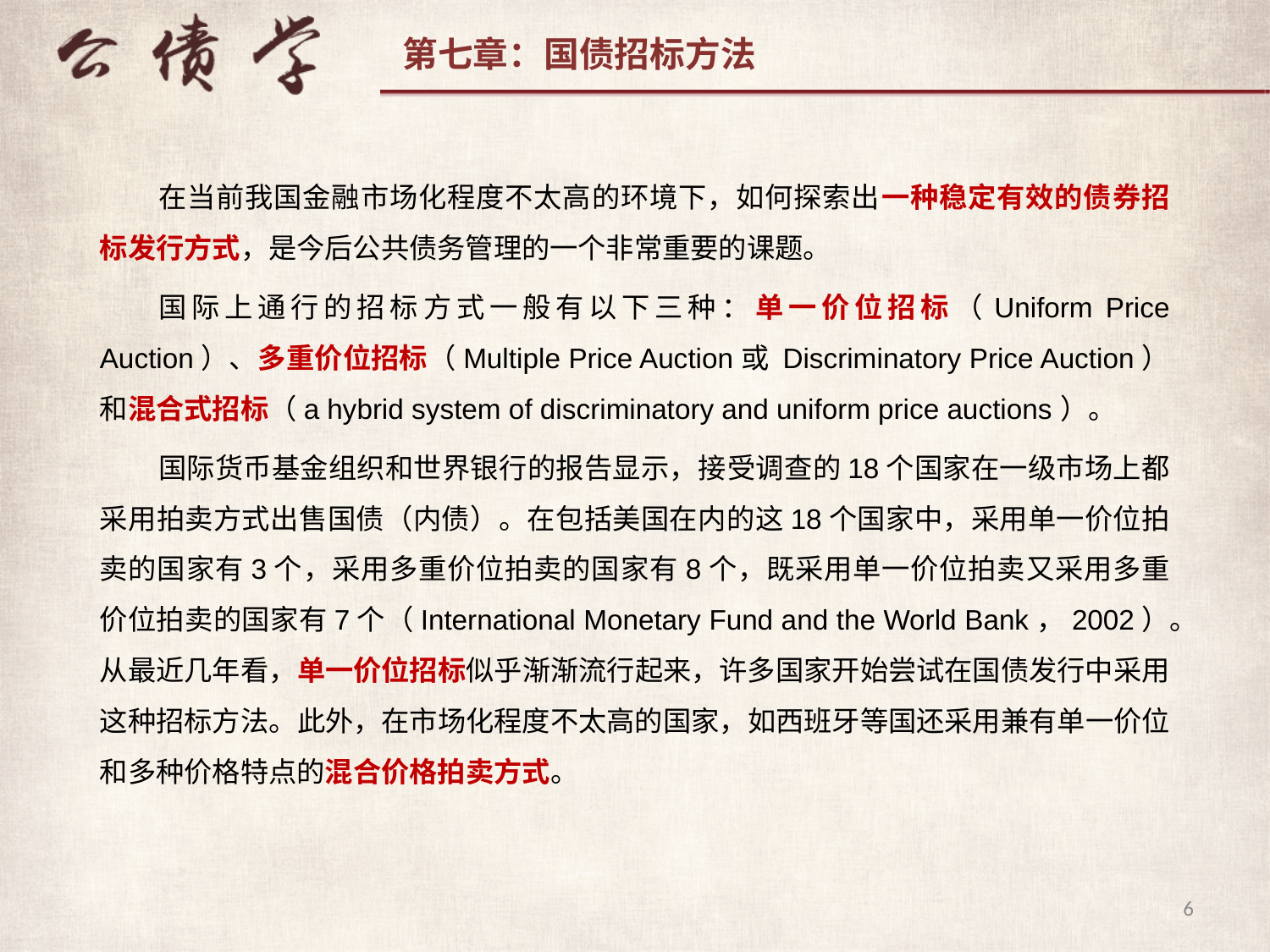

在当前我国金融市场化程度不太高的环境下，如何探索出一种稳定有效的债券招标发行方式，是今后公共债务管理的一个非常重要的课题。
国际上通行的招标方式一般有以下三种：单一价位招标（Uniform Price Auction）、多重价位招标（Multiple Price Auction或 Discriminatory Price Auction）和混合式招标（a hybrid system of discriminatory and uniform price auctions）。
国际货币基金组织和世界银行的报告显示，接受调查的18个国家在一级市场上都采用拍卖方式出售国债（内债）。在包括美国在内的这18个国家中，采用单一价位拍卖的国家有3个，采用多重价位拍卖的国家有8个，既采用单一价位拍卖又采用多重价位拍卖的国家有7个（International Monetary Fund and the World Bank，2002）。从最近几年看，单一价位招标似乎渐渐流行起来，许多国家开始尝试在国债发行中采用这种招标方法。此外，在市场化程度不太高的国家，如西班牙等国还采用兼有单一价位和多种价格特点的混合价格拍卖方式。
6